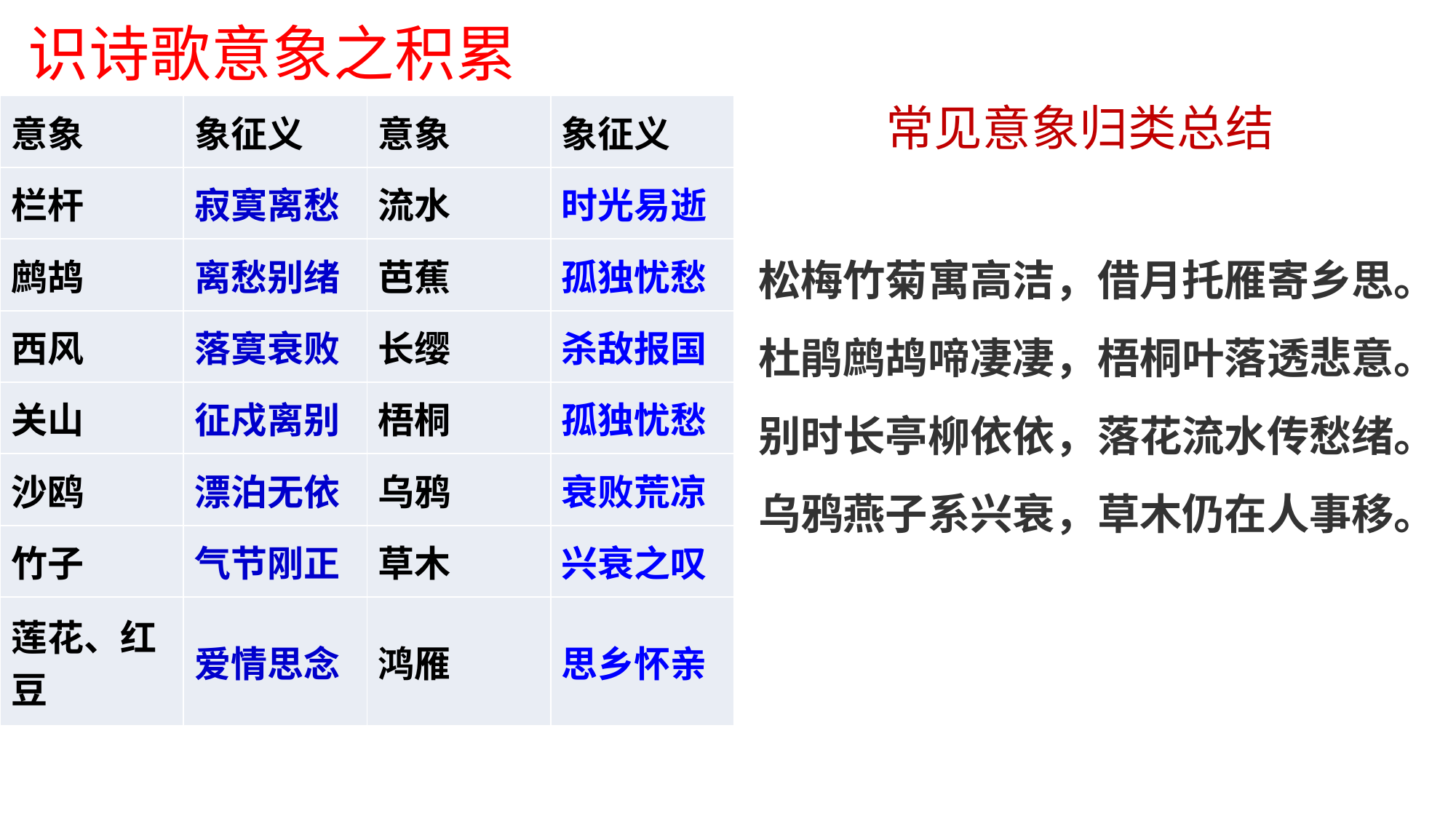

识诗歌意象之积累
| 意象 | 象征义 | 意象 | 象征义 |
| --- | --- | --- | --- |
| 栏杆 | 寂寞离愁 | 流水 | 时光易逝 |
| 鹧鸪 | 离愁别绪 | 芭蕉 | 孤独忧愁 |
| 西风 | 落寞衰败 | 长缨 | 杀敌报国 |
| 关山 | 征戍离别 | 梧桐 | 孤独忧愁 |
| 沙鸥 | 漂泊无依 | 乌鸦 | 衰败荒凉 |
| 竹子 | 气节刚正 | 草木 | 兴衰之叹 |
| 莲花、红豆 | 爱情思念 | 鸿雁 | 思乡怀亲 |
常见意象归类总结
松梅竹菊寓高洁，借月托雁寄乡思。
杜鹃鹧鸪啼凄凄，梧桐叶落透悲意。
别时长亭柳依依，落花流水传愁绪。
乌鸦燕子系兴衰，草木仍在人事移。